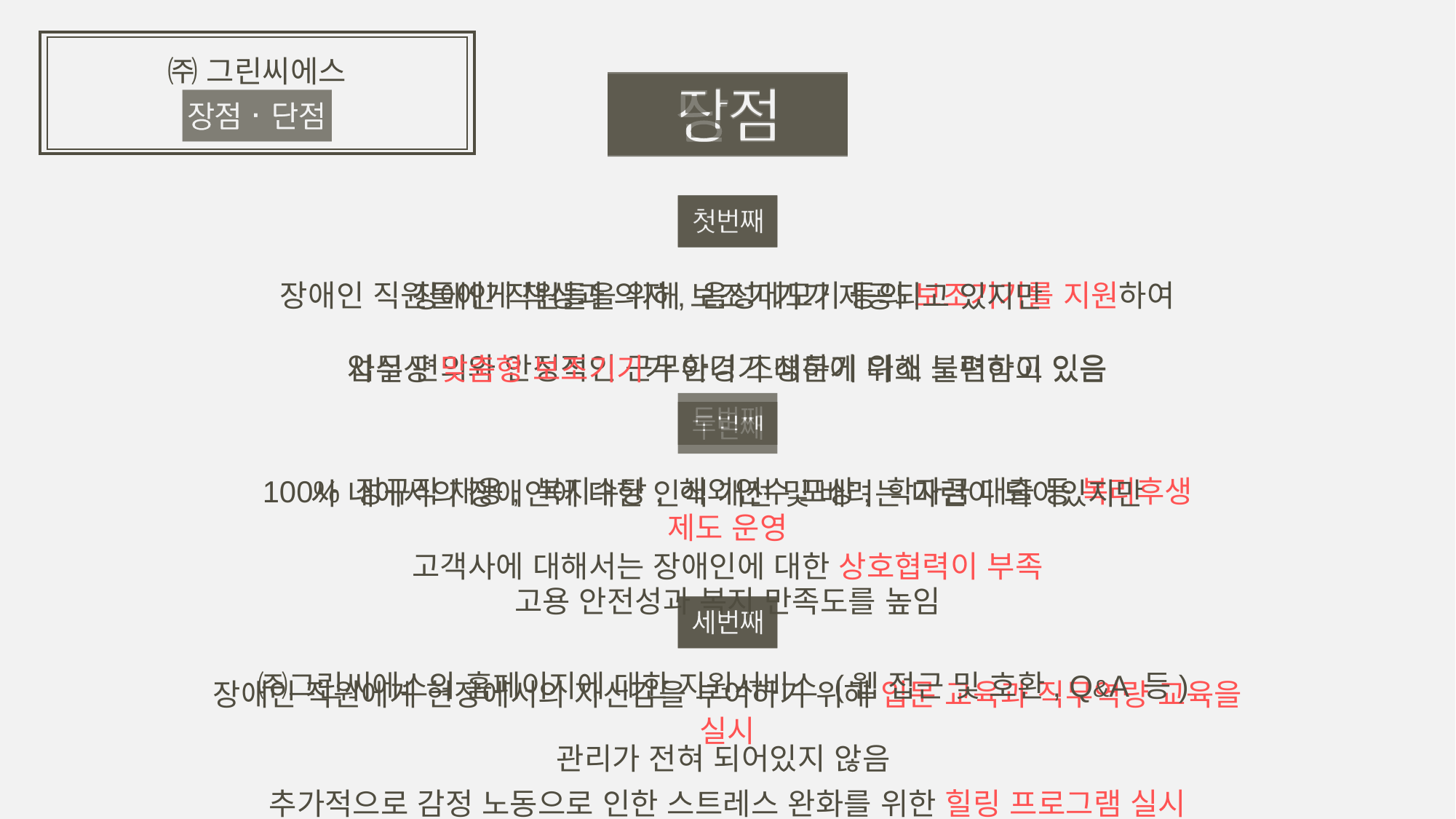

㈜ 그린씨에스

장애인 직원들에게 책상과 의자, 음성메모기 등의 보조기기를 지원하여
업무 편의와 안정적인 근무환경 조성하기 위해 노력하고 있음

장애인 직원들을 위해 보조기기가 제공되고 있지만
사실상 맞춤형 보조기기가 아니기 때문에 다소 불편함이 있음

100% 정규직 채용, 복지수당, 해외연수 포상, 학자금 대출 등 복리후생 제도 운영
고용 안전성과 복지 만족도를 높임

사 내에서의 장애인에 대한 인식 개선 및 배려는 마련이 되어있지만
고객사에 대해서는 장애인에 대한 상호협력이 부족

장애인 직원에게 현장에서의 자신감을 부여하기 위해 입문 교육과 직무역량 교육을 실시
추가적으로 감정 노동으로 인한 스트레스 완화를 위한 힐링 프로그램 실시

㈜그린씨에스의 홈페이지에 대한 지원서비스 (웹 접근 및 호환, Q&A 등)
관리가 전혀 되어있지 않음